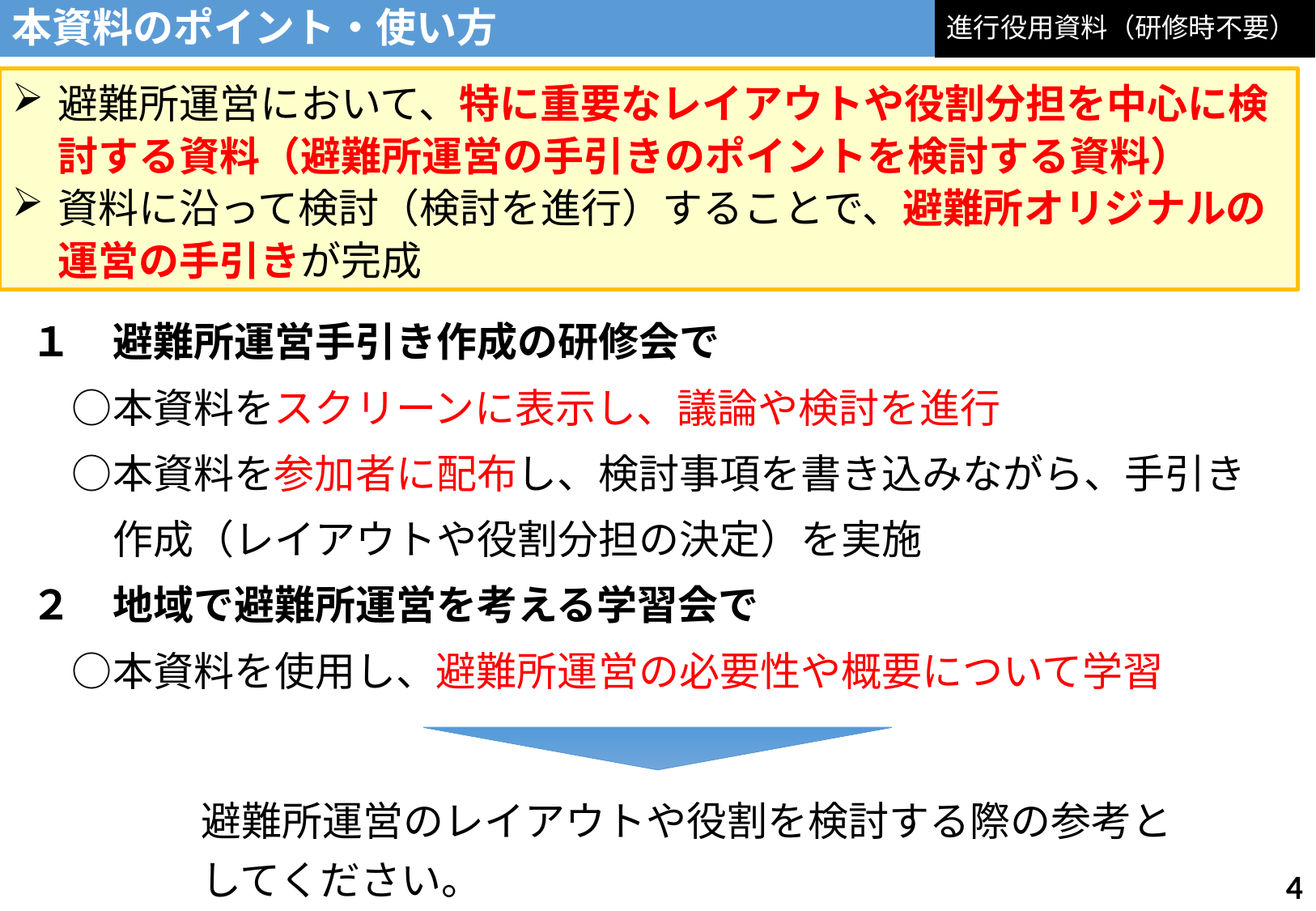

進行役用資料（研修時不要）
本資料のポイント・使い方
避難所運営において、特に重要なレイアウトや役割分担を中心に検討する資料（避難所運営の手引きのポイントを検討する資料）
資料に沿って検討（検討を進行）することで、避難所オリジナルの運営の手引きが完成
１　避難所運営手引き作成の研修会で
　○本資料をスクリーンに表示し、議論や検討を進行
　○本資料を参加者に配布し、検討事項を書き込みながら、手引き
　　作成（レイアウトや役割分担の決定）を実施
２　地域で避難所運営を考える学習会で
　○本資料を使用し、避難所運営の必要性や概要について学習

避難所運営のレイアウトや役割を検討する際の参考としてください。
4